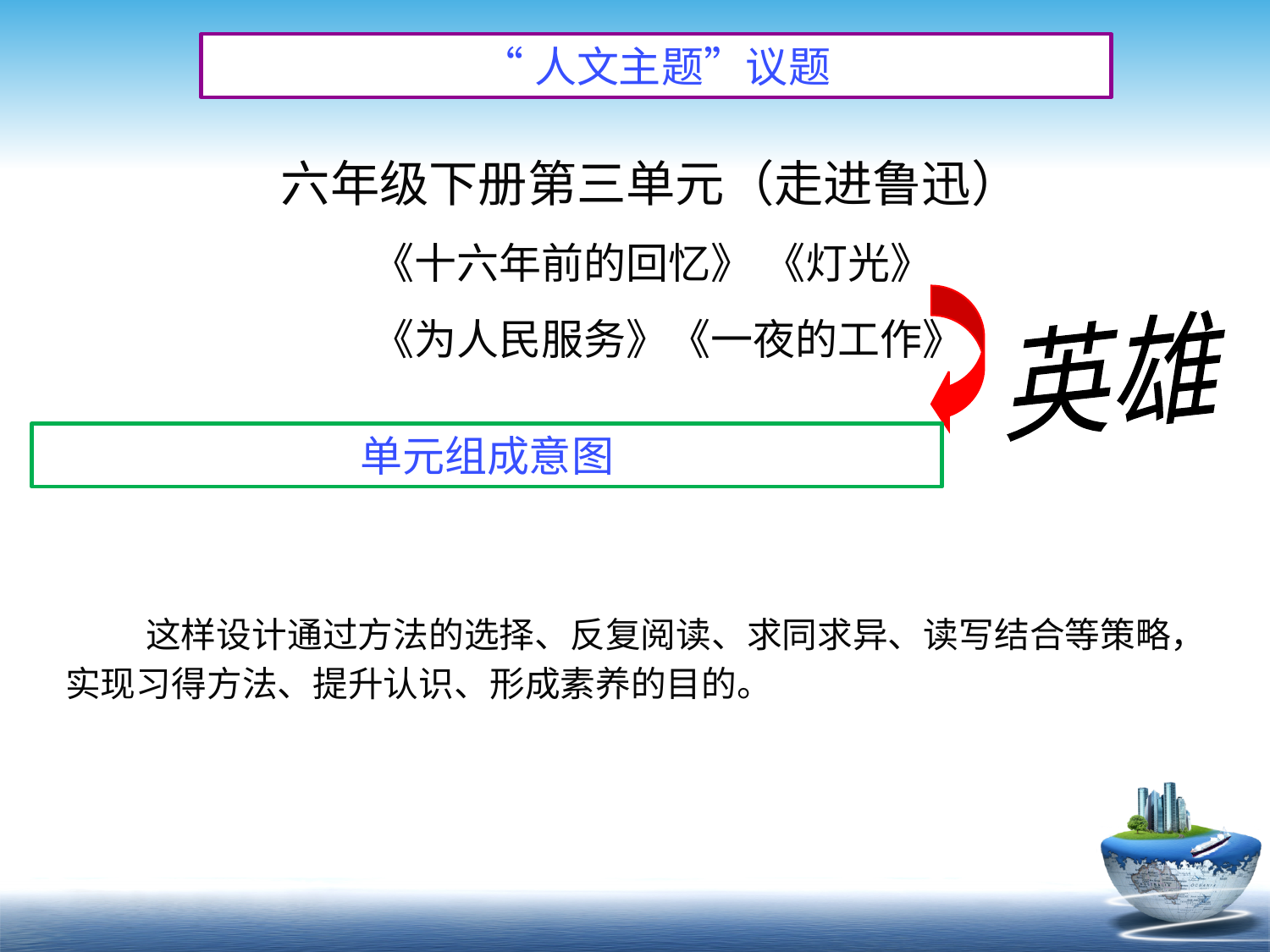

“人文主题”议题
文本主题
六年级下册第三单元（走进鲁迅）
		《十六年前的回忆》 《灯光》
		《为人民服务》《一夜的工作》

英雄
单元组成意图
    这样设计通过方法的选择、反复阅读、求同求异、读写结合等策略，实现习得方法、提升认识、形成素养的目的。